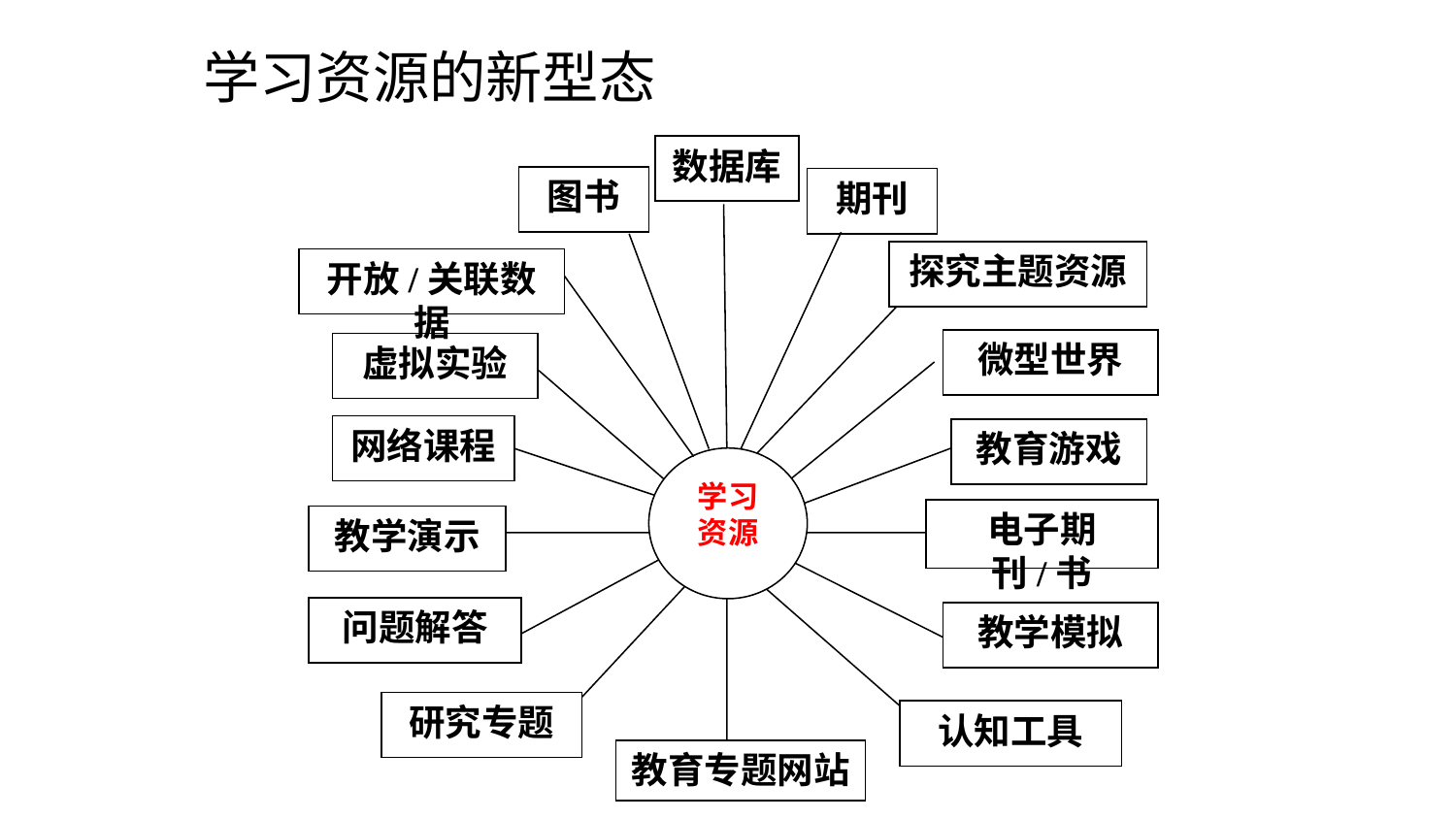

# 学习资源的新型态
数据库
图书
期刊

探究主题资源
开放/关联数据

微型世界
虚拟实验

网络课程
教育游戏
学习资源

电子期刊/书
教学演示

问题解答
教学模拟
研究专题
认知工具
教育专题网站